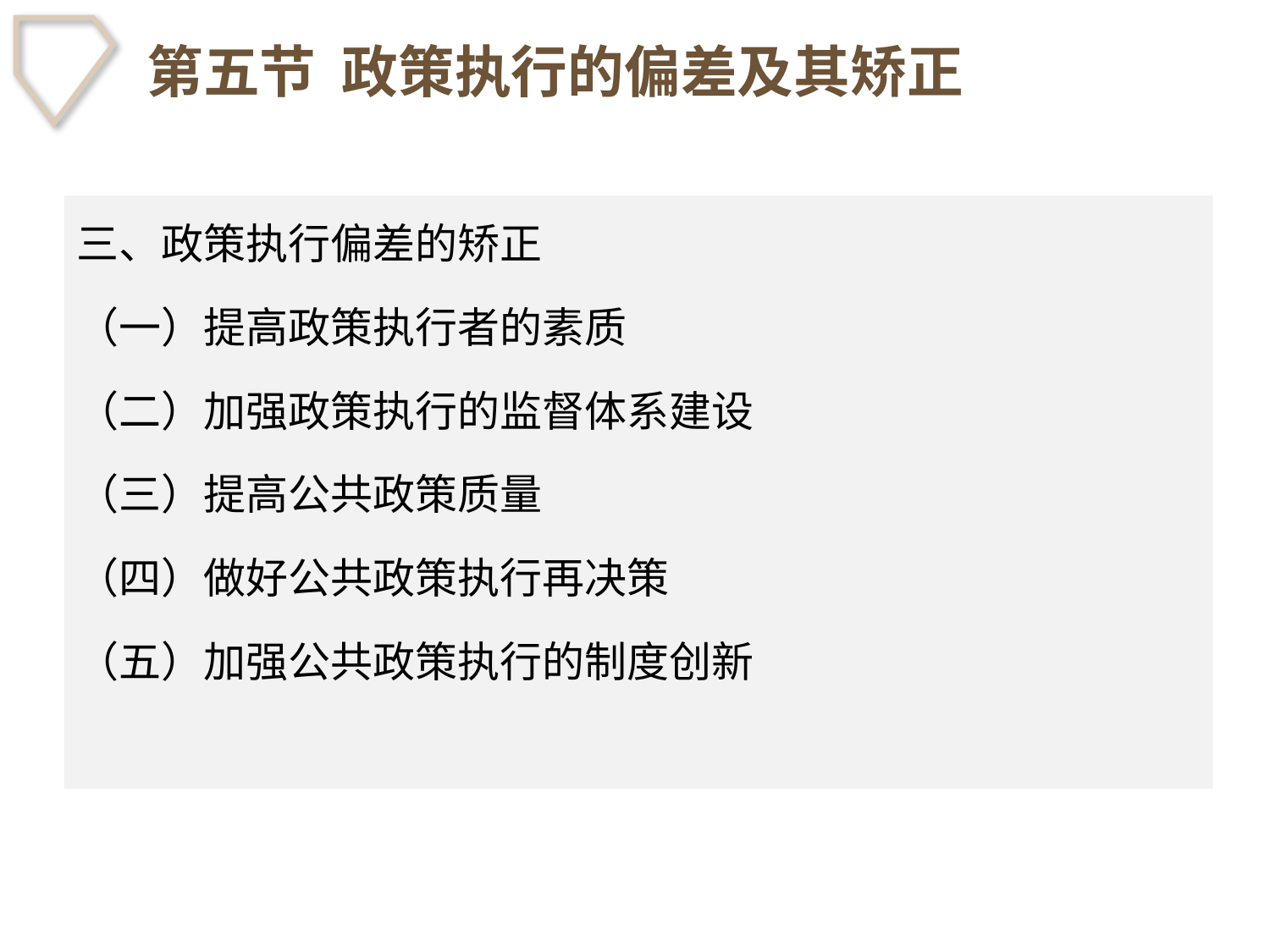

# 第五节  政策执行的偏差及其矫正
三、政策执行偏差的矫正
（一）提高政策执行者的素质
（二）加强政策执行的监督体系建设
（三）提高公共政策质量
（四）做好公共政策执行再决策
（五）加强公共政策执行的制度创新